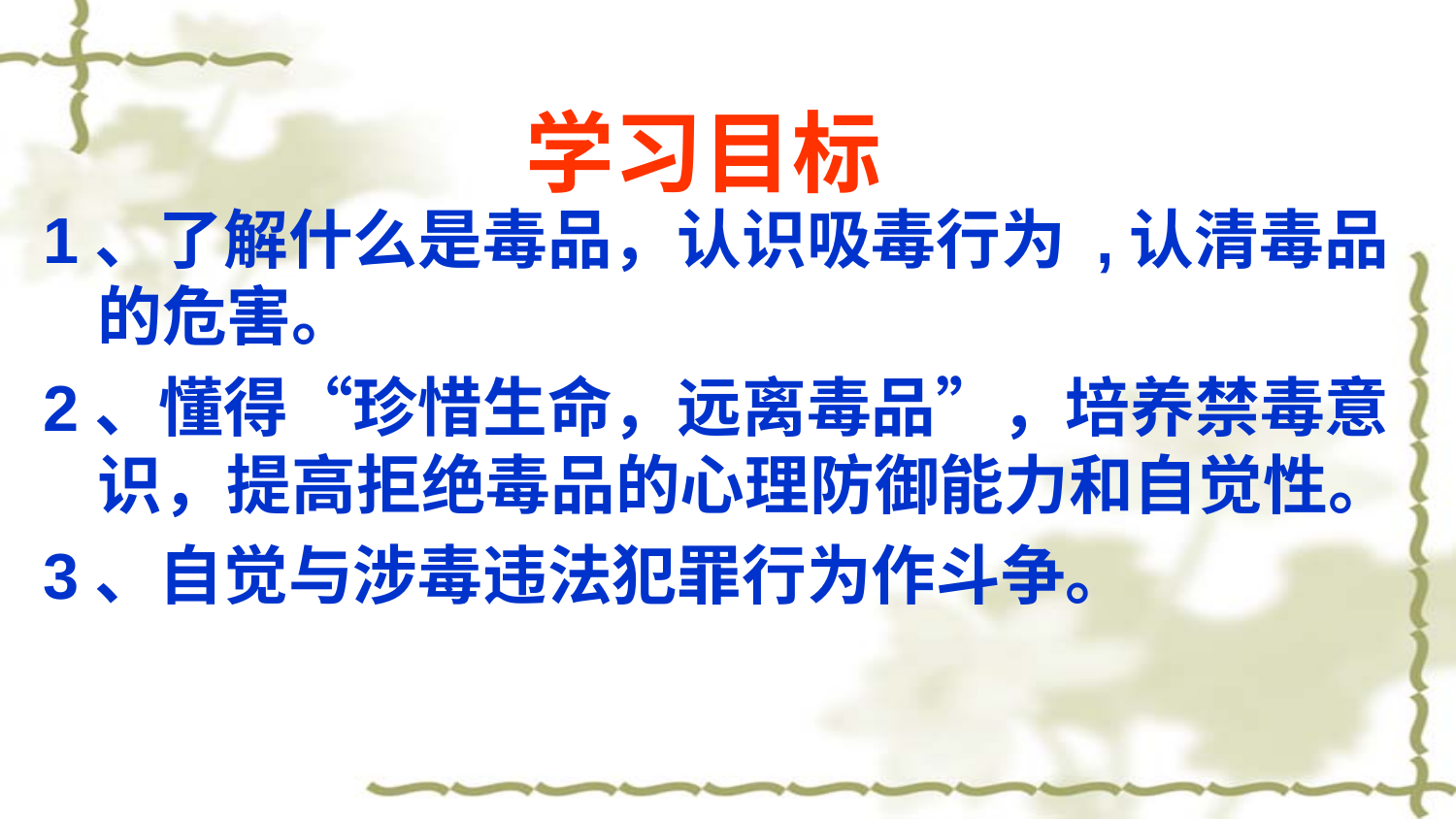

# 学习目标
1、了解什么是毒品，认识吸毒行为 ,认清毒品的危害。
2、懂得“珍惜生命，远离毒品”，培养禁毒意识，提高拒绝毒品的心理防御能力和自觉性。
3、自觉与涉毒违法犯罪行为作斗争。